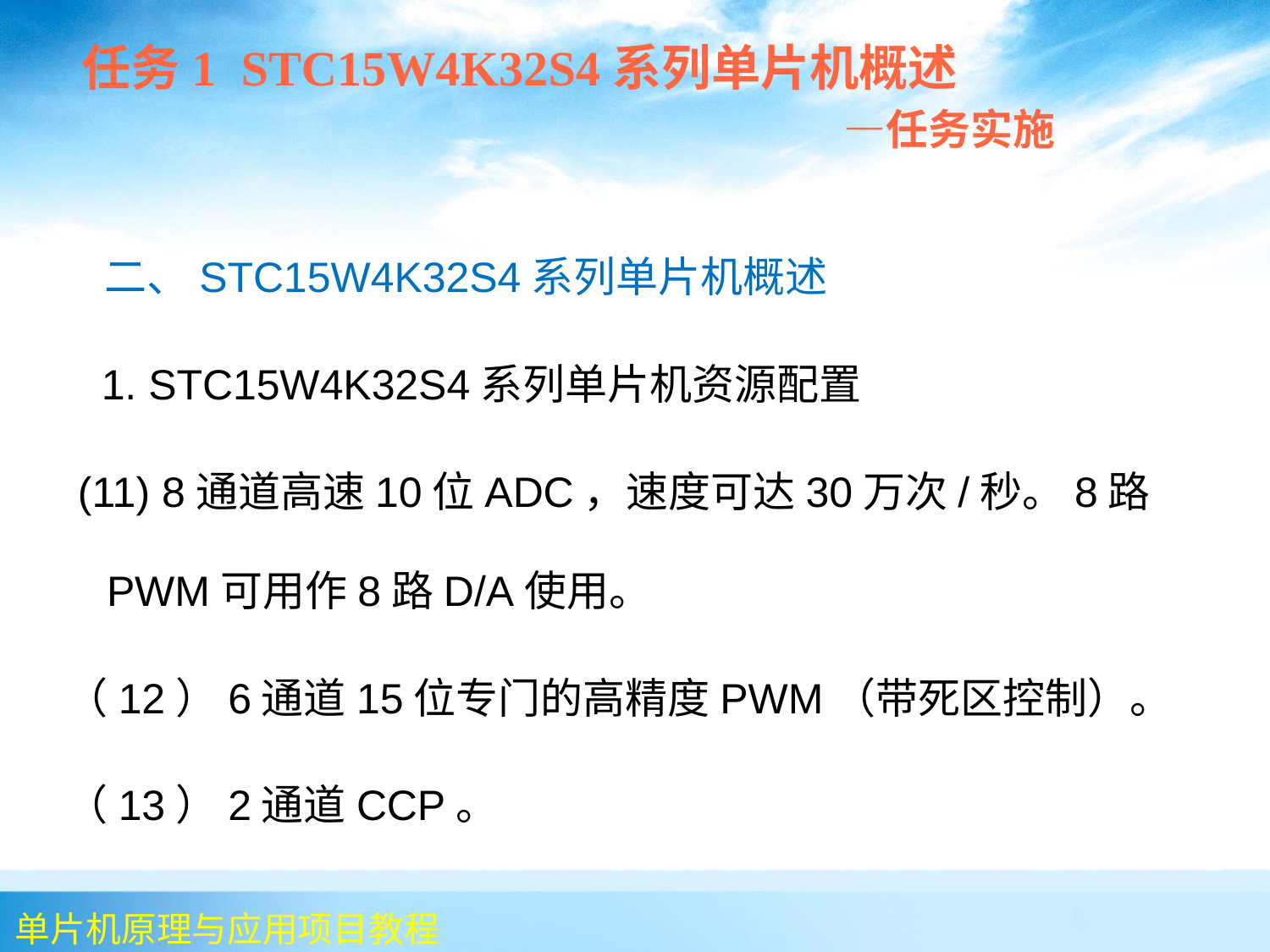

任务1  STC15W4K32S4系列单片机概述
                                                                        —任务实施
   二、STC15W4K32S4系列单片机概述
   1. STC15W4K32S4系列单片机资源配置
 (11) 8通道高速10位ADC，速度可达30万次/秒。8路PWM可用作8路D/A使用。
（12）6通道15位专门的高精度PWM（带死区控制）。
（13）2通道CCP。